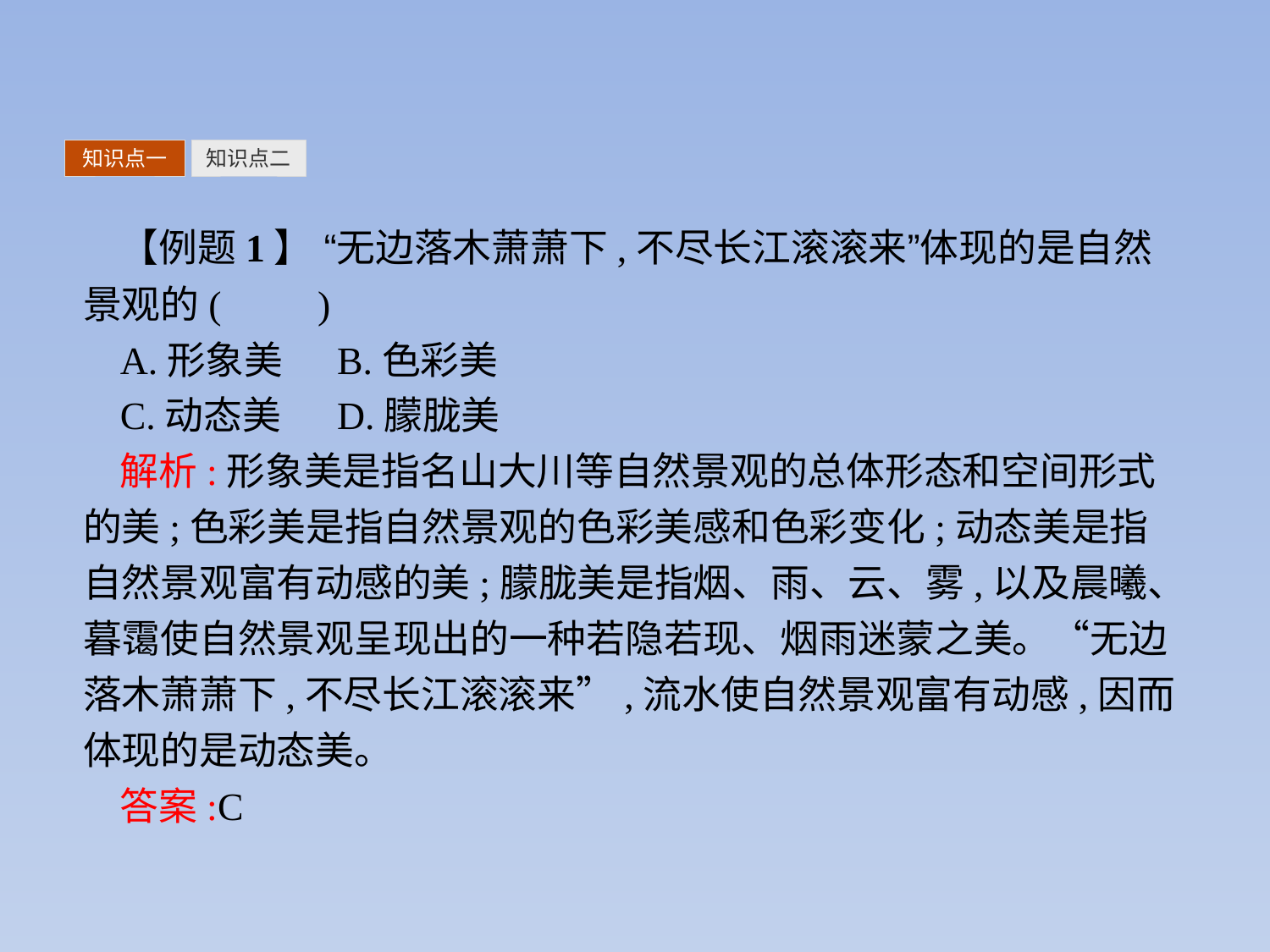

知识点一
知识点二
【例题1】 “无边落木萧萧下,不尽长江滚滚来”体现的是自然景观的(　　)
A.形象美	B.色彩美
C.动态美	D.朦胧美
解析:形象美是指名山大川等自然景观的总体形态和空间形式的美;色彩美是指自然景观的色彩美感和色彩变化;动态美是指自然景观富有动感的美;朦胧美是指烟、雨、云、雾,以及晨曦、暮霭使自然景观呈现出的一种若隐若现、烟雨迷蒙之美。“无边落木萧萧下,不尽长江滚滚来”,流水使自然景观富有动感,因而体现的是动态美。
答案:C